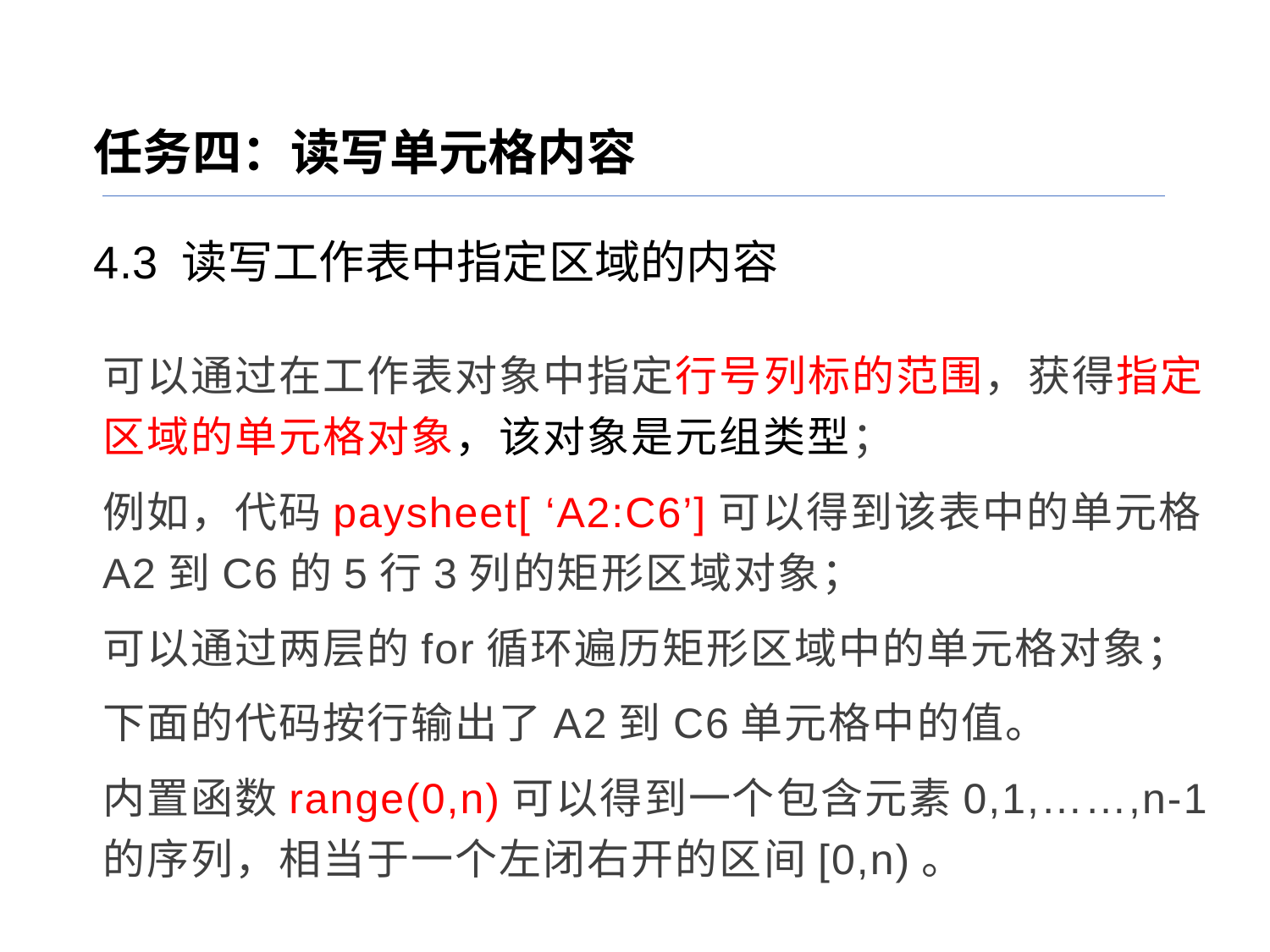

任务四：读写单元格内容
4.3 读写工作表中指定区域的内容
可以通过在工作表对象中指定行号列标的范围，获得指定区域的单元格对象，该对象是元组类型；
例如，代码paysheet[ ‘A2:C6’]可以得到该表中的单元格A2到C6的5行3列的矩形区域对象；
可以通过两层的for循环遍历矩形区域中的单元格对象；
下面的代码按行输出了A2到C6单元格中的值。
内置函数range(0,n)可以得到一个包含元素0,1,……,n-1的序列，相当于一个左闭右开的区间[0,n)。